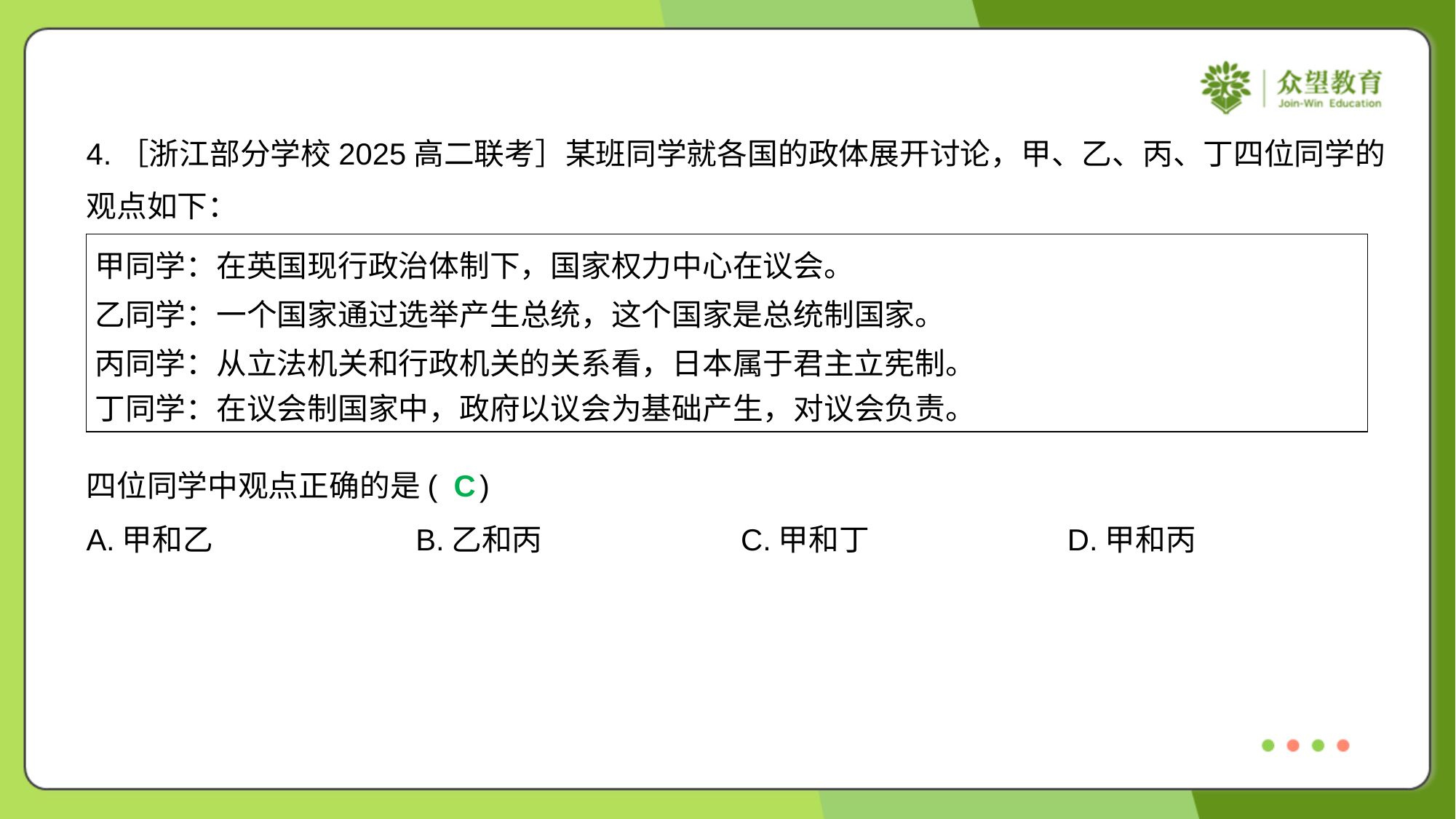

4.［浙江部分学校2025高二联考］某班同学就各国的政体展开讨论，甲、乙、丙、丁四位同学的
观点如下：
| 甲同学：在英国现行政治体制下，国家权力中心在议会。 乙同学：一个国家通过选举产生总统，这个国家是总统制国家。 丙同学：从立法机关和行政机关的关系看，日本属于君主立宪制。 丁同学：在议会制国家中，政府以议会为基础产生，对议会负责。 |
| --- |
四位同学中观点正确的是(     )
C
A.甲和乙	B.乙和丙	C.甲和丁	D.甲和丙